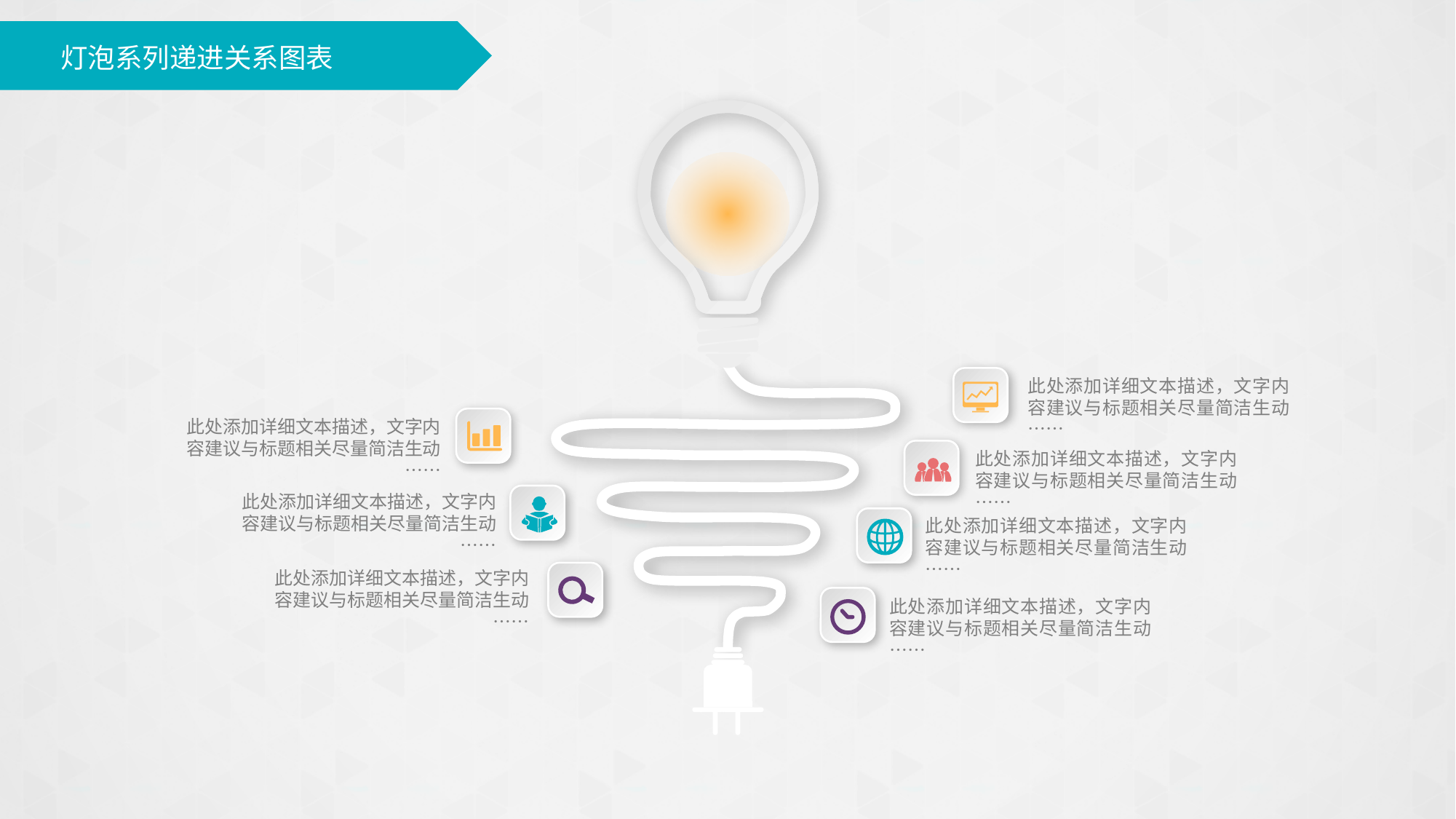

# 灯泡系列递进关系图表

此处添加详细文本描述，文字内容建议与标题相关尽量简洁生动……

此处添加详细文本描述，文字内容建议与标题相关尽量简洁生动……

此处添加详细文本描述，文字内容建议与标题相关尽量简洁生动……

此处添加详细文本描述，文字内容建议与标题相关尽量简洁生动……

此处添加详细文本描述，文字内容建议与标题相关尽量简洁生动……

此处添加详细文本描述，文字内容建议与标题相关尽量简洁生动……

此处添加详细文本描述，文字内容建议与标题相关尽量简洁生动……